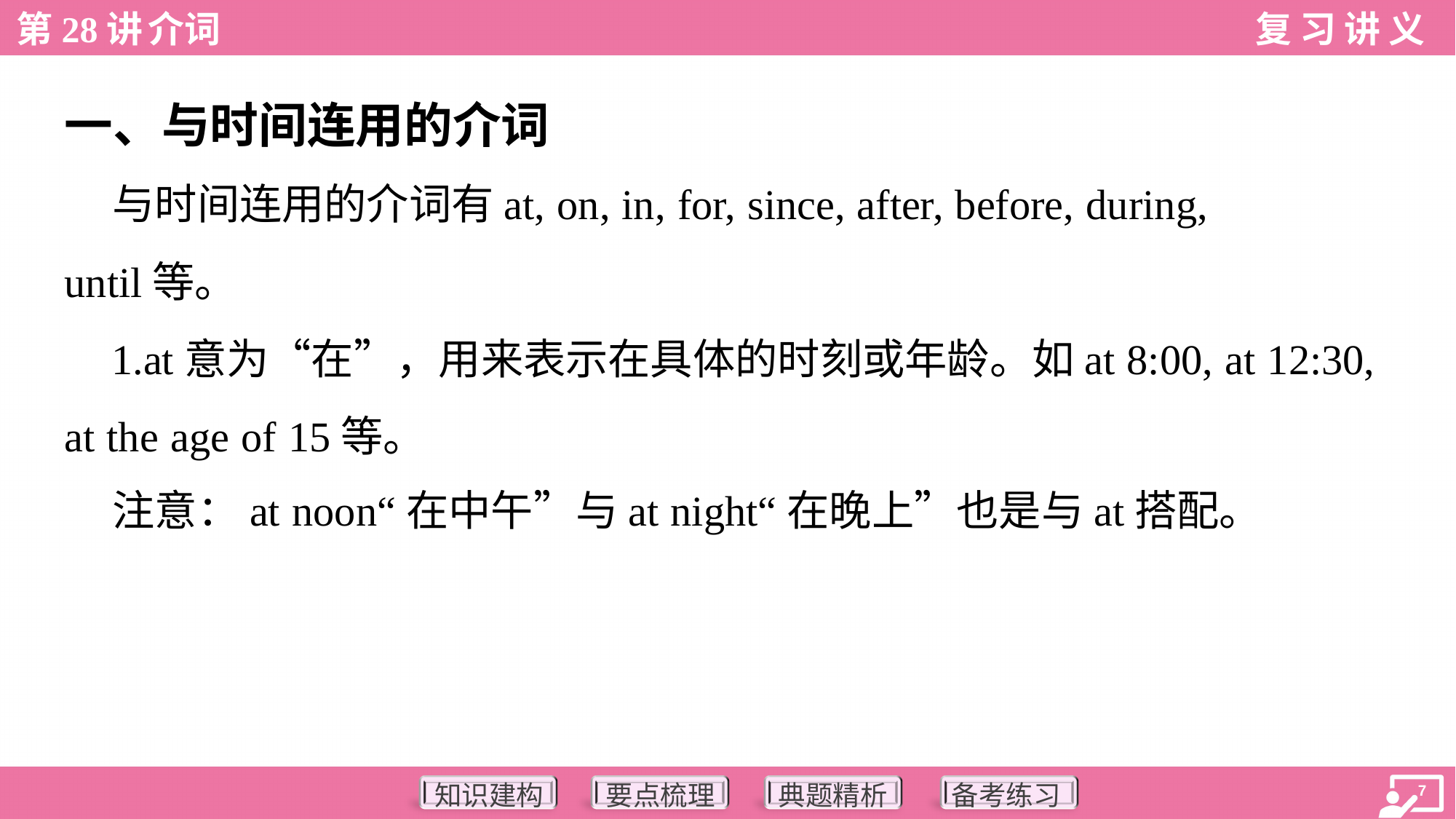

一、与时间连用的介词
    与时间连用的介词有at, on, in, for, since, after, before, during,
until等。
    1.at意为“在”，用来表示在具体的时刻或年龄。如at 8:00, at 12:30,
at the age of 15等。
    注意：at noon“在中午”与at night“在晚上”也是与at搭配。